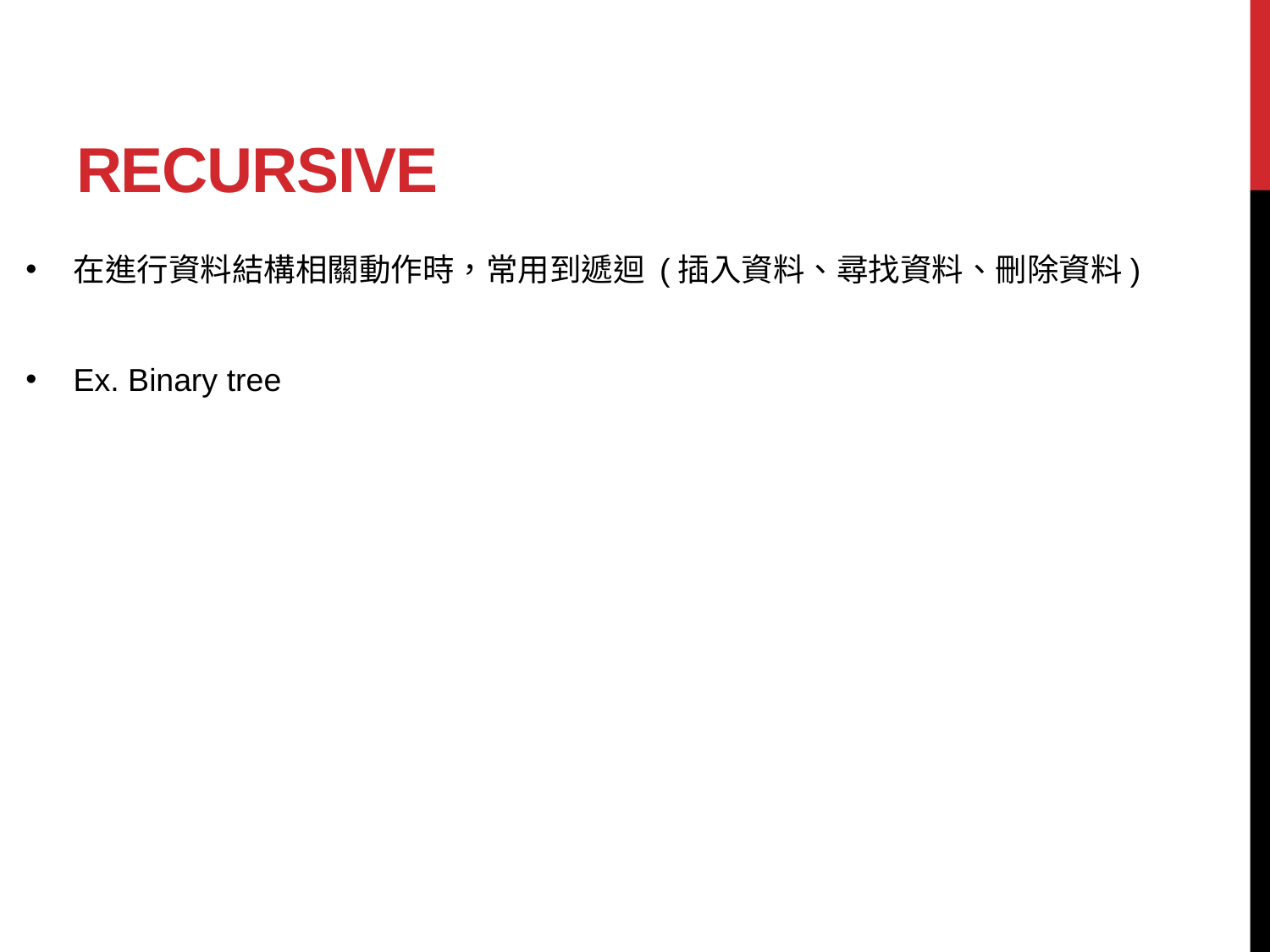

# recursive
在進行資料結構相關動作時，常用到遞迴 (插入資料、尋找資料、刪除資料)

Ex. Binary tree